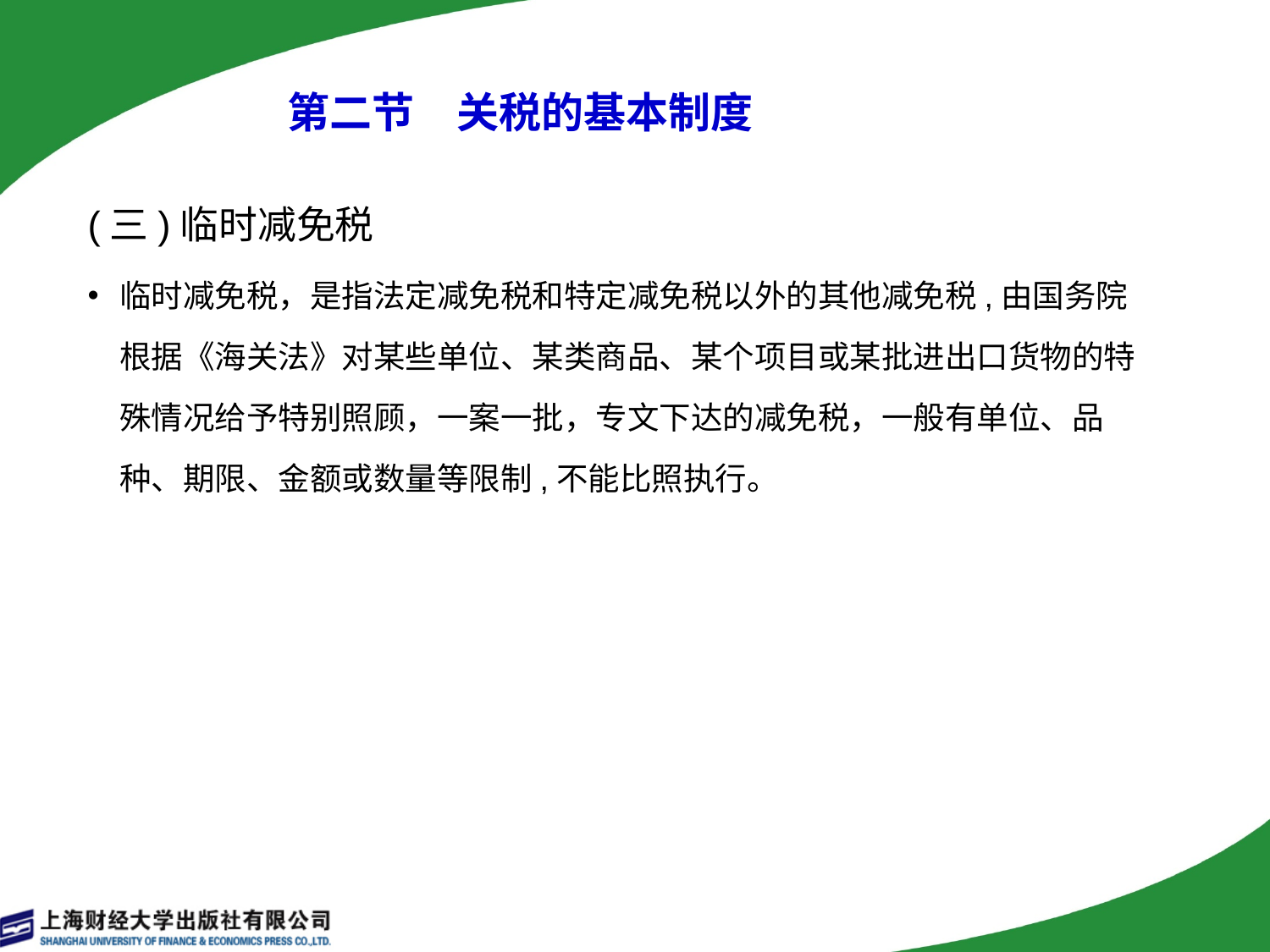

# 第二节　关税的基本制度
(三)临时减免税
临时减免税，是指法定减免税和特定减免税以外的其他减免税,由国务院根据《海关法》对某些单位、某类商品、某个项目或某批进出口货物的特殊情况给予特别照顾，一案一批，专文下达的减免税，一般有单位、品种、期限、金额或数量等限制,不能比照执行。